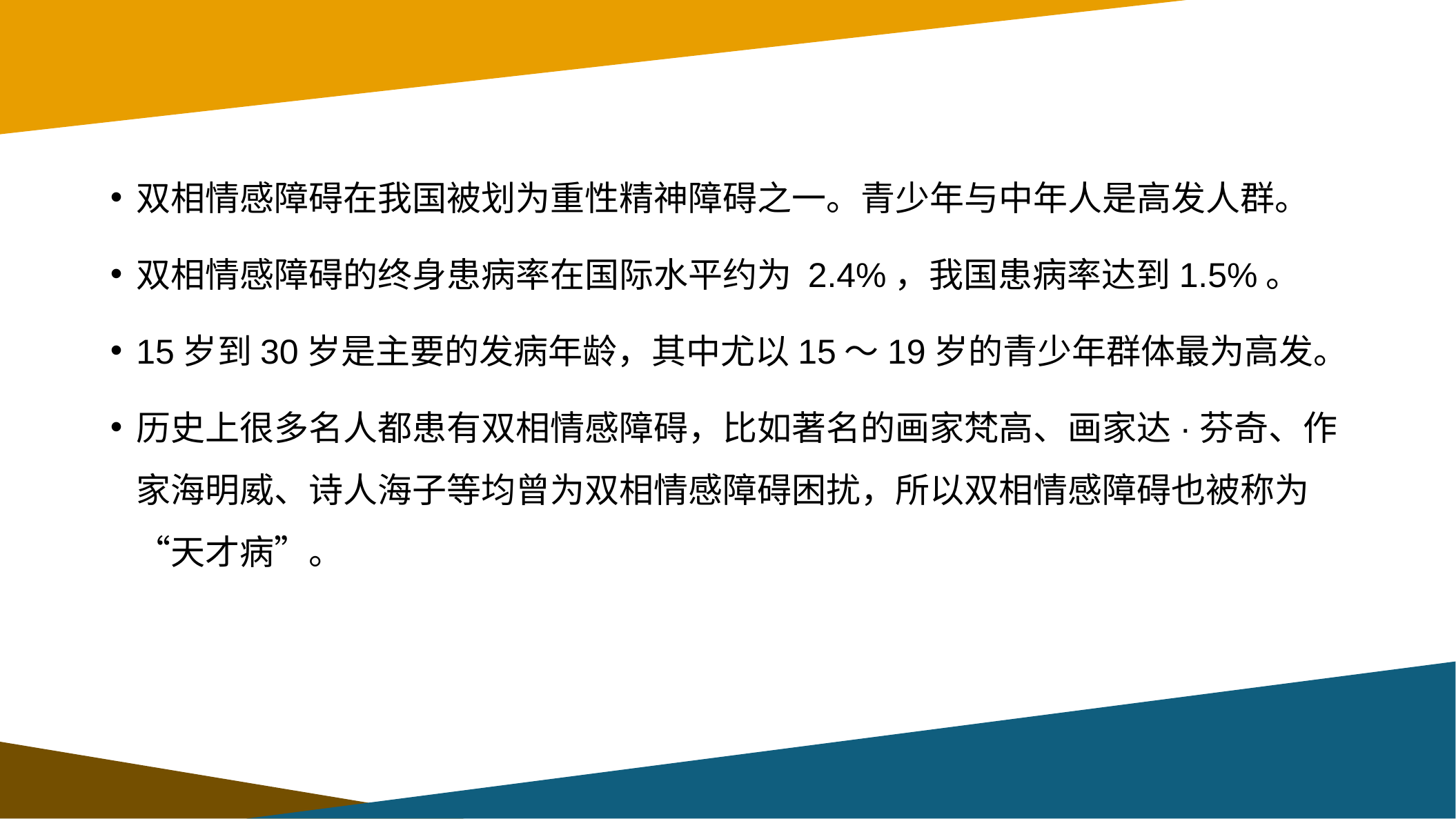

双相情感障碍在我国被划为重性精神障碍之一。青少年与中年人是高发人群。
双相情感障碍的终身患病率在国际水平约为 2.4%，我国患病率达到1.5%。
15岁到30岁是主要的发病年龄，其中尤以15～19岁的青少年群体最为高发。
历史上很多名人都患有双相情感障碍，比如著名的画家梵高、画家达·芬奇、作家海明威、诗人海子等均曾为双相情感障碍困扰，所以双相情感障碍也被称为“天才病”。